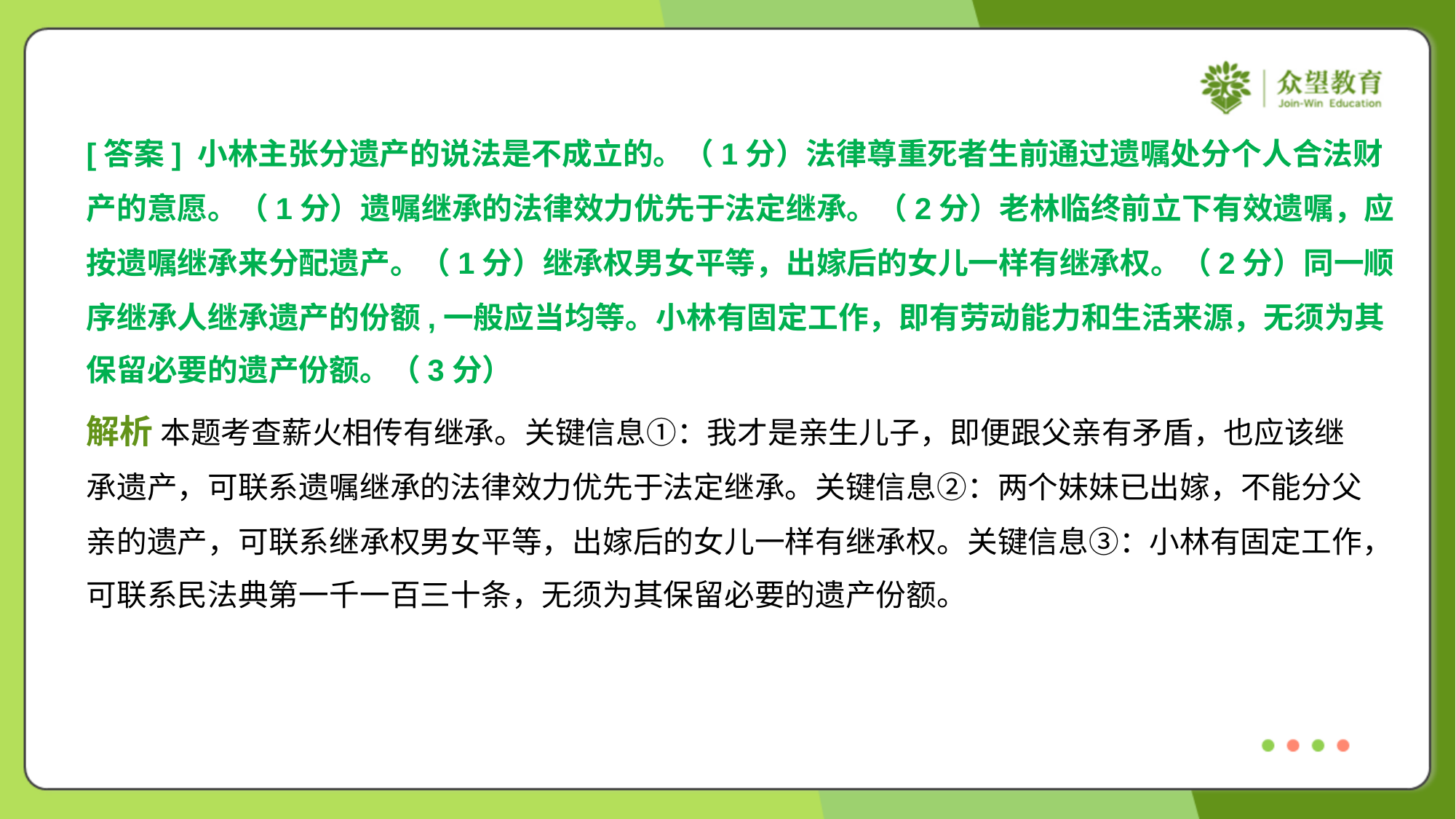

[答案] 小林主张分遗产的说法是不成立的。（1分）法律尊重死者生前通过遗嘱处分个人合法财
产的意愿。（1分）遗嘱继承的法律效力优先于法定继承。（2分）老林临终前立下有效遗嘱，应
按遗嘱继承来分配遗产。（1分）继承权男女平等，出嫁后的女儿一样有继承权。（2分）同一顺
序继承人继承遗产的份额,一般应当均等。小林有固定工作，即有劳动能力和生活来源，无须为其
保留必要的遗产份额。（3分）
解析 本题考查薪火相传有继承。关键信息①：我才是亲生儿子，即便跟父亲有矛盾，也应该继
承遗产，可联系遗嘱继承的法律效力优先于法定继承。关键信息②：两个妹妹已出嫁，不能分父
亲的遗产，可联系继承权男女平等，出嫁后的女儿一样有继承权。关键信息③：小林有固定工作，
可联系民法典第一千一百三十条，无须为其保留必要的遗产份额。